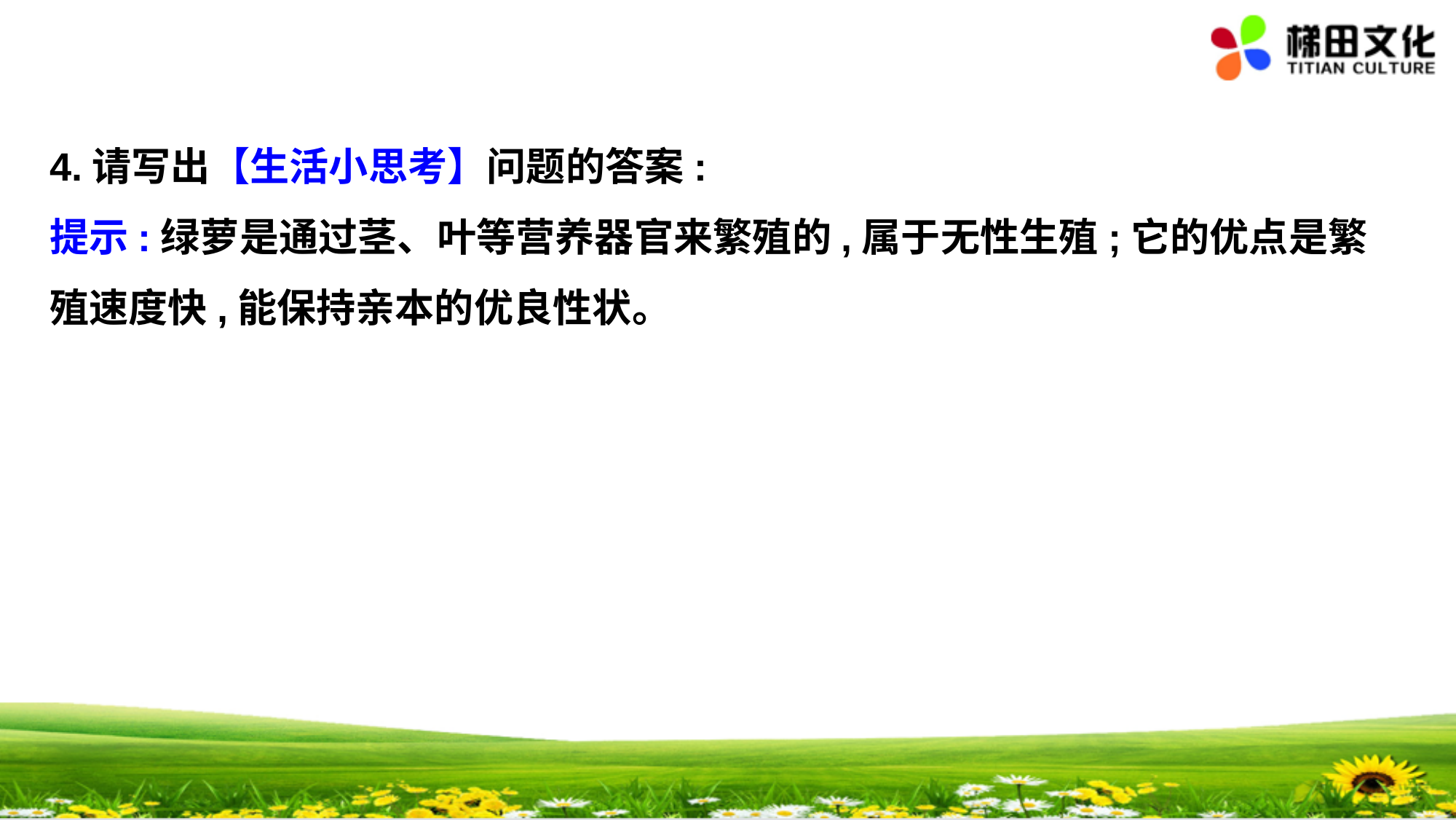

4.请写出【生活小思考】问题的答案:
提示:绿萝是通过茎、叶等营养器官来繁殖的,属于无性生殖;它的优点是繁殖速度快,能保持亲本的优良性状。